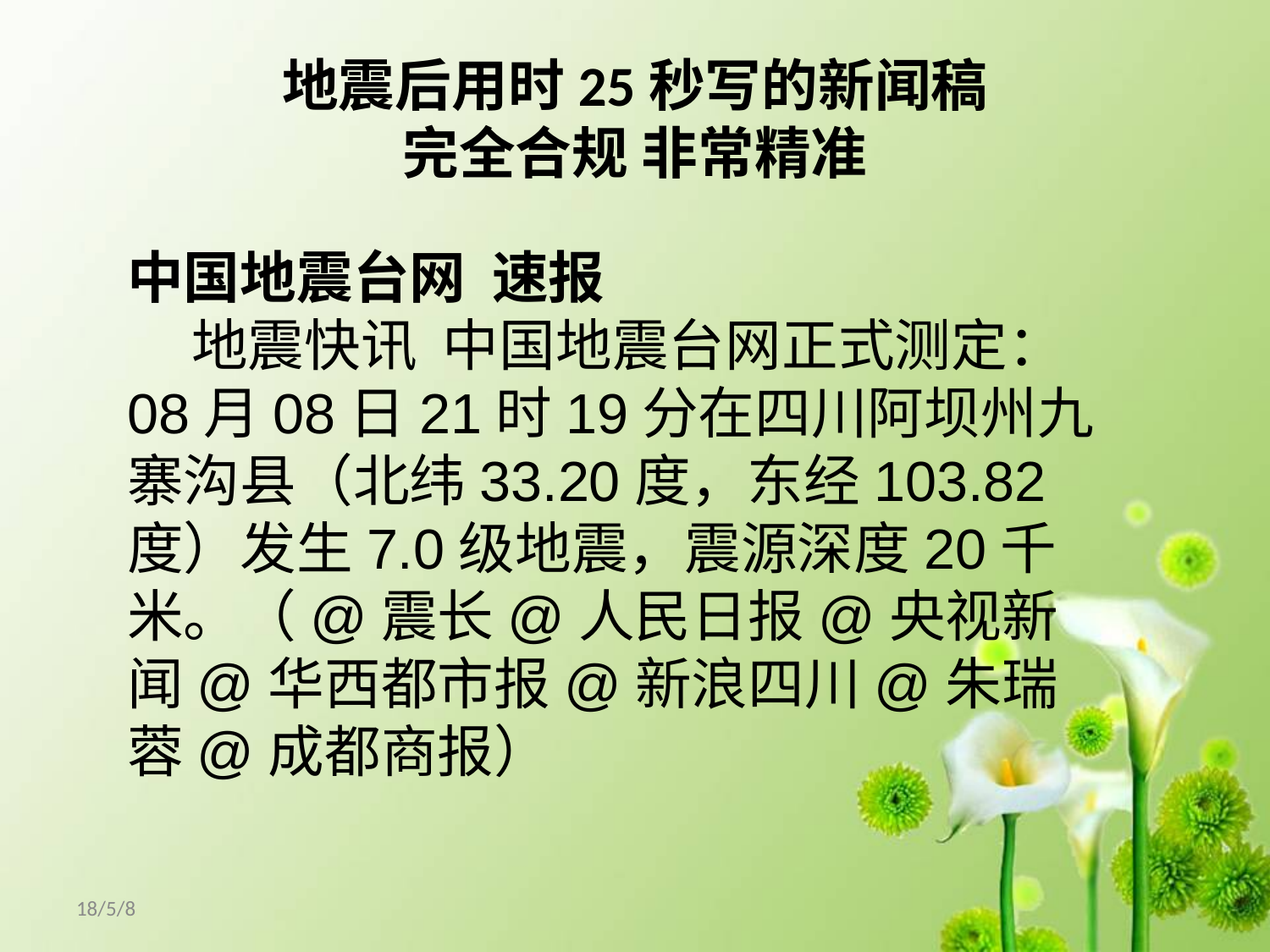

# 地震后用时25秒写的新闻稿 完全合规 非常精准
中国地震台网  速报
    地震快讯  中国地震台网正式测定：08月08日21时19分在四川阿坝州九寨沟县（北纬33.20度，东经103.82度）发生7.0级地震，震源深度20千米。（@震长@人民日报@央视新闻@华西都市报@新浪四川@朱瑞蓉@成都商报）
18/5/8